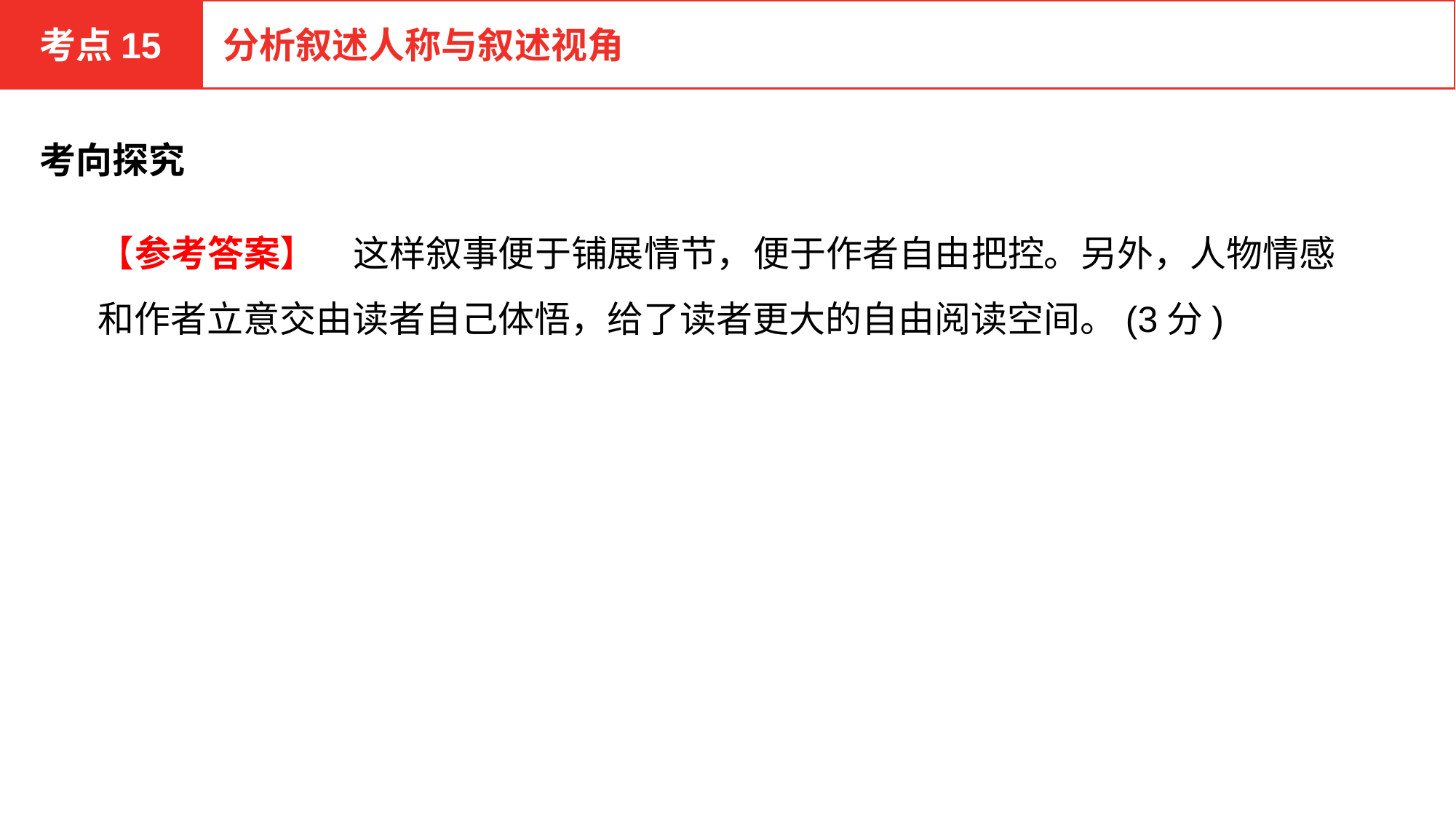

考点15
分析叙述人称与叙述视角
考向探究

【参考答案】　这样叙事便于铺展情节，便于作者自由把控。另外，人物情感和作者立意交由读者自己体悟，给了读者更大的自由阅读空间。(3分)